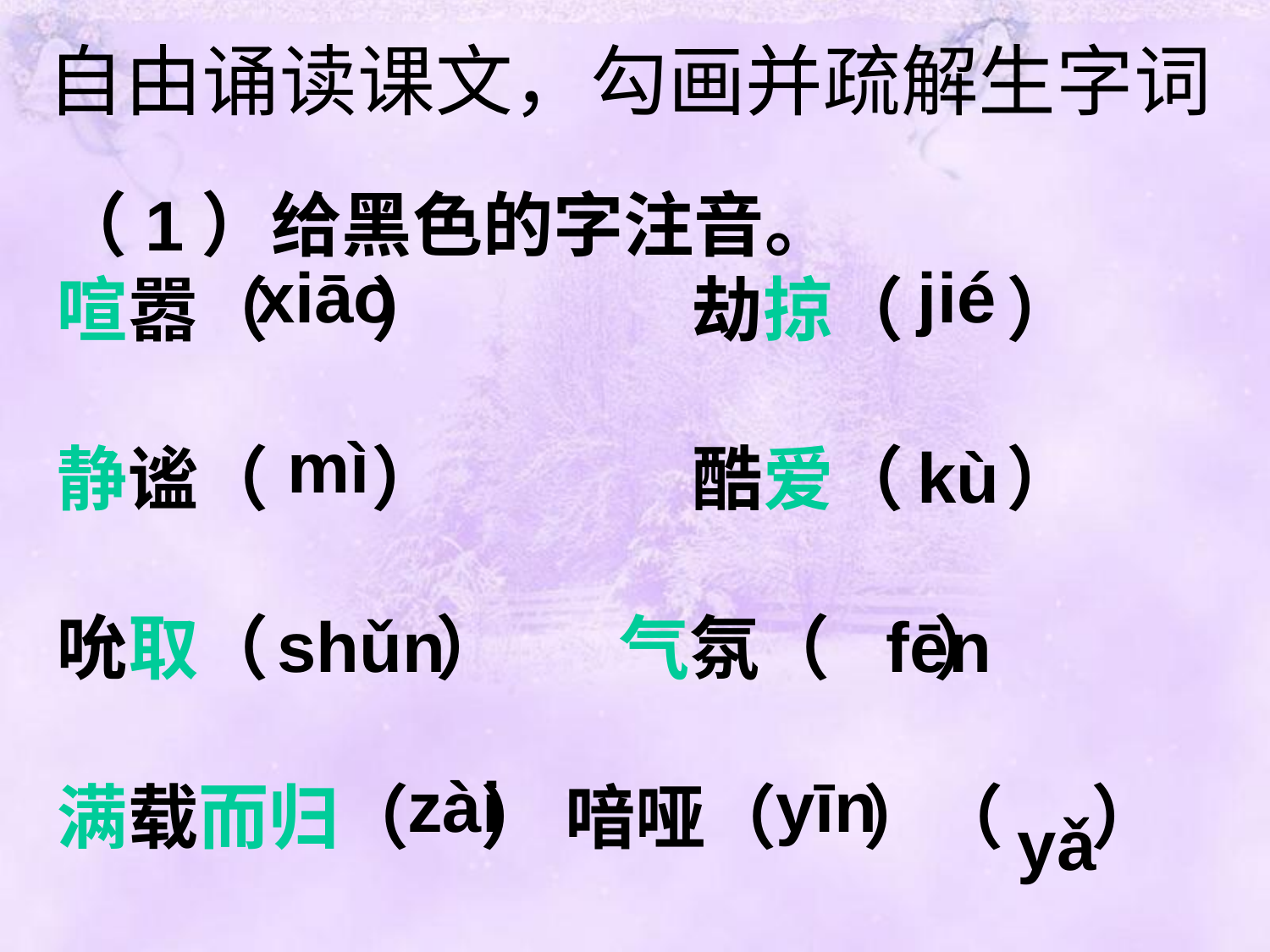

自由诵读课文，勾画并疏解生字词

（1）给黑色的字注音。
喧嚣（　  ）		劫掠（  　）

静谧（　  ）		酷爱（  　）

吮取（　      ）       气氛（　  ）

满载而归（　）	喑哑（　 ）（　 ）
xiāo
jié
mì
kù

shǔn
fēn
zài
yīn
 yǎ